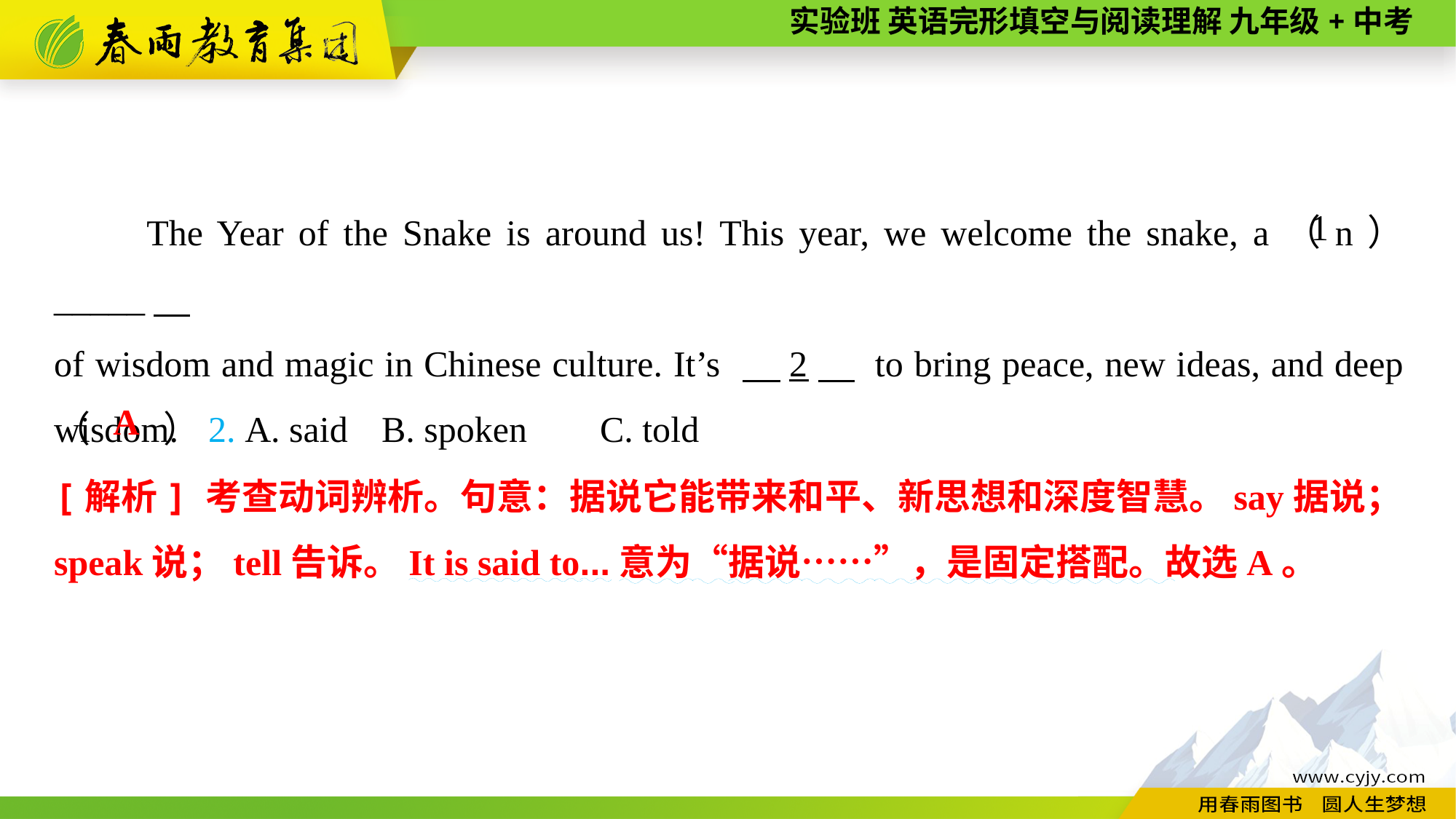

The Year of the Snake is around us! This year, we welcome the snake, a（n） _____
of wisdom and magic in Chinese culture. It’s 　2　 to bring peace, new ideas, and deep wisdom.
1
（　　）2. A. said	B. spoken	C. told
A
[解析] 考查动词辨析。句意：据说它能带来和平、新思想和深度智慧。say据说；speak说；tell告诉。It is said to...意为“据说……”，是固定搭配。故选A。